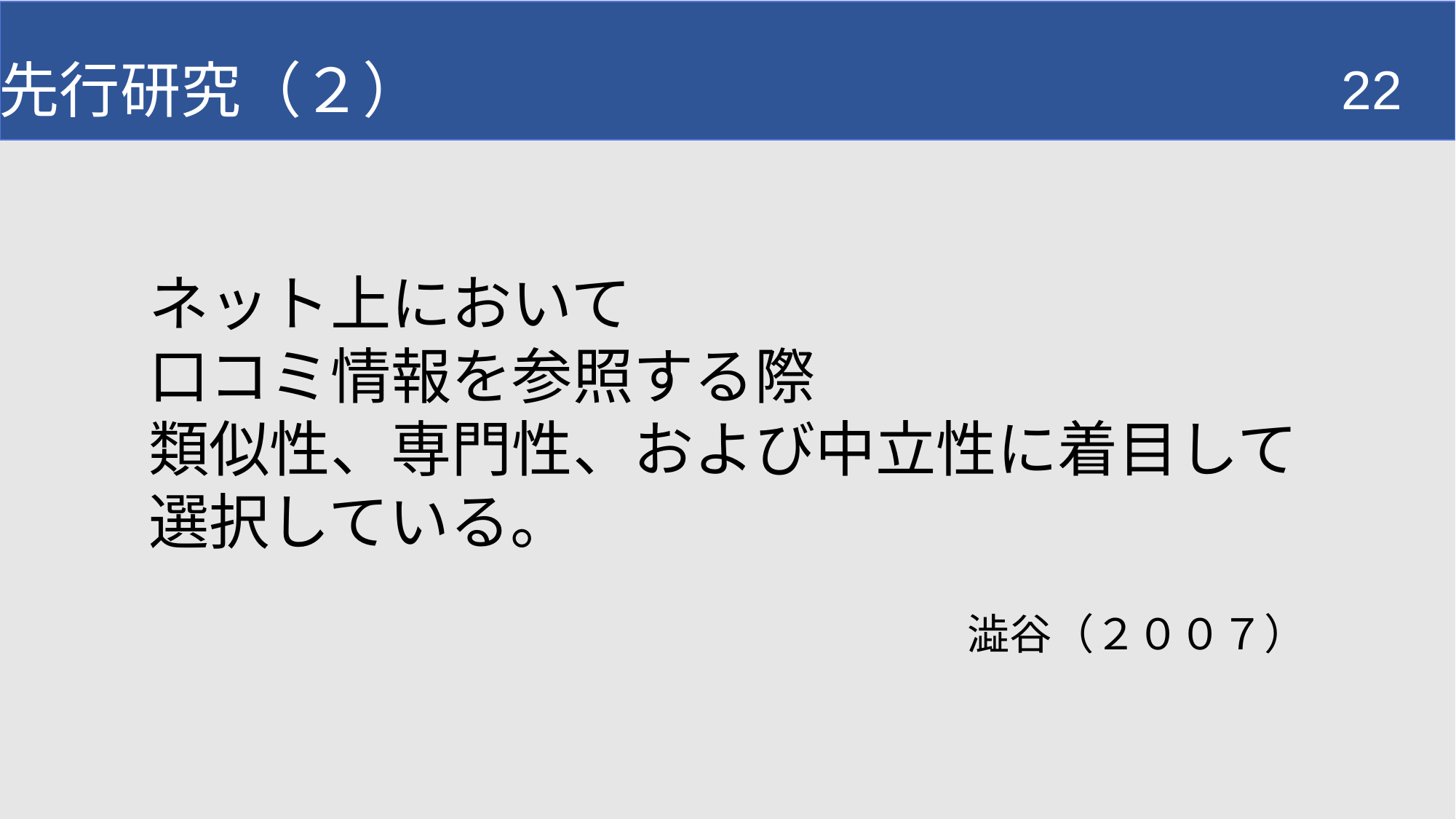

先行研究（２）
22
ネット上において
口コミ情報を参照する際
類似性、専門性、および中立性に着目して
選択している。

澁谷（２００７）